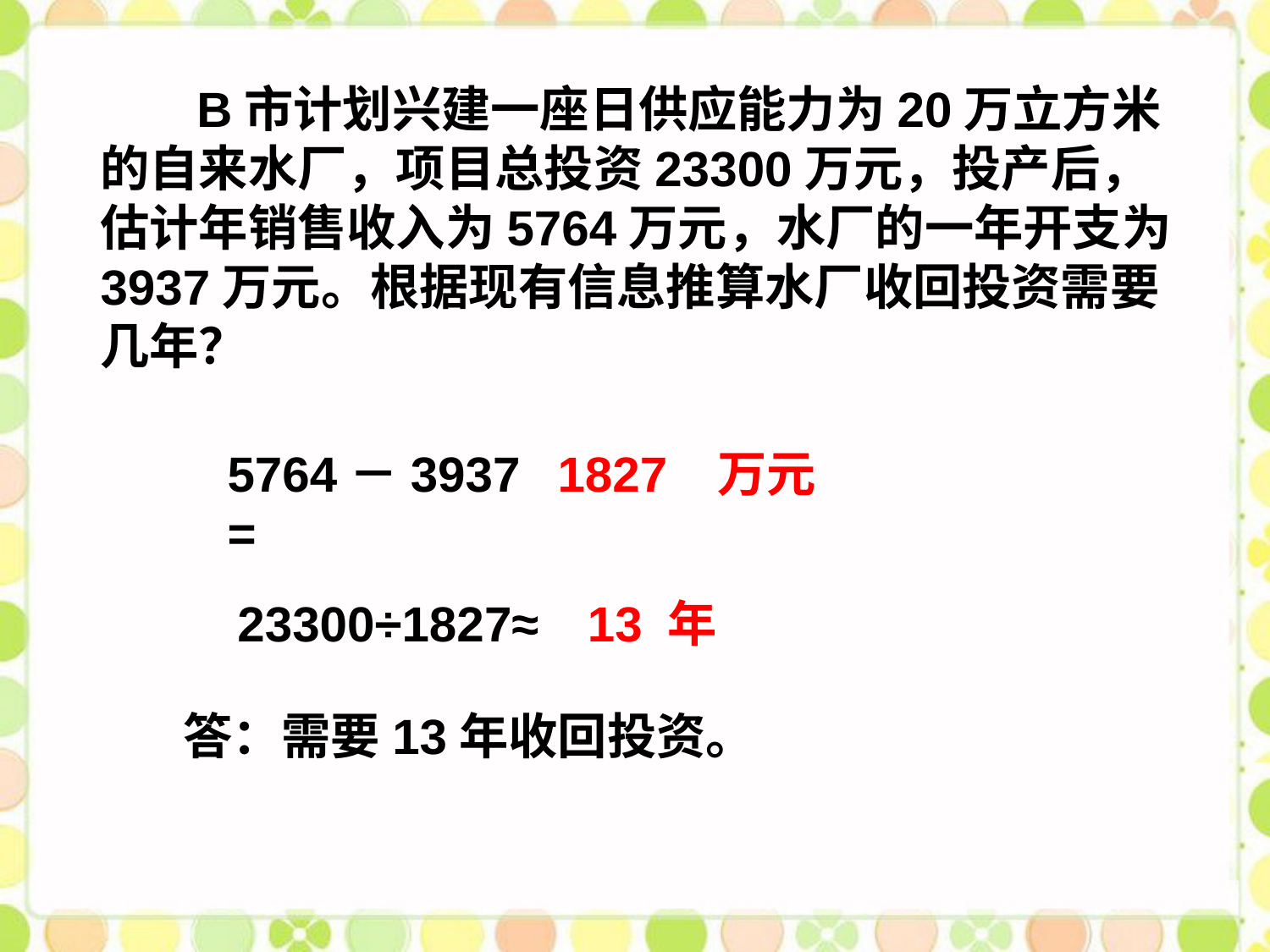

B市计划兴建一座日供应能力为20万立方米的自来水厂，项目总投资23300万元，投产后，估计年销售收入为5764万元，水厂的一年开支为3937万元。根据现有信息推算水厂收回投资需要几年？
5764－3937 =
1827
万元
23300÷1827≈
13
年
答：需要13年收回投资。